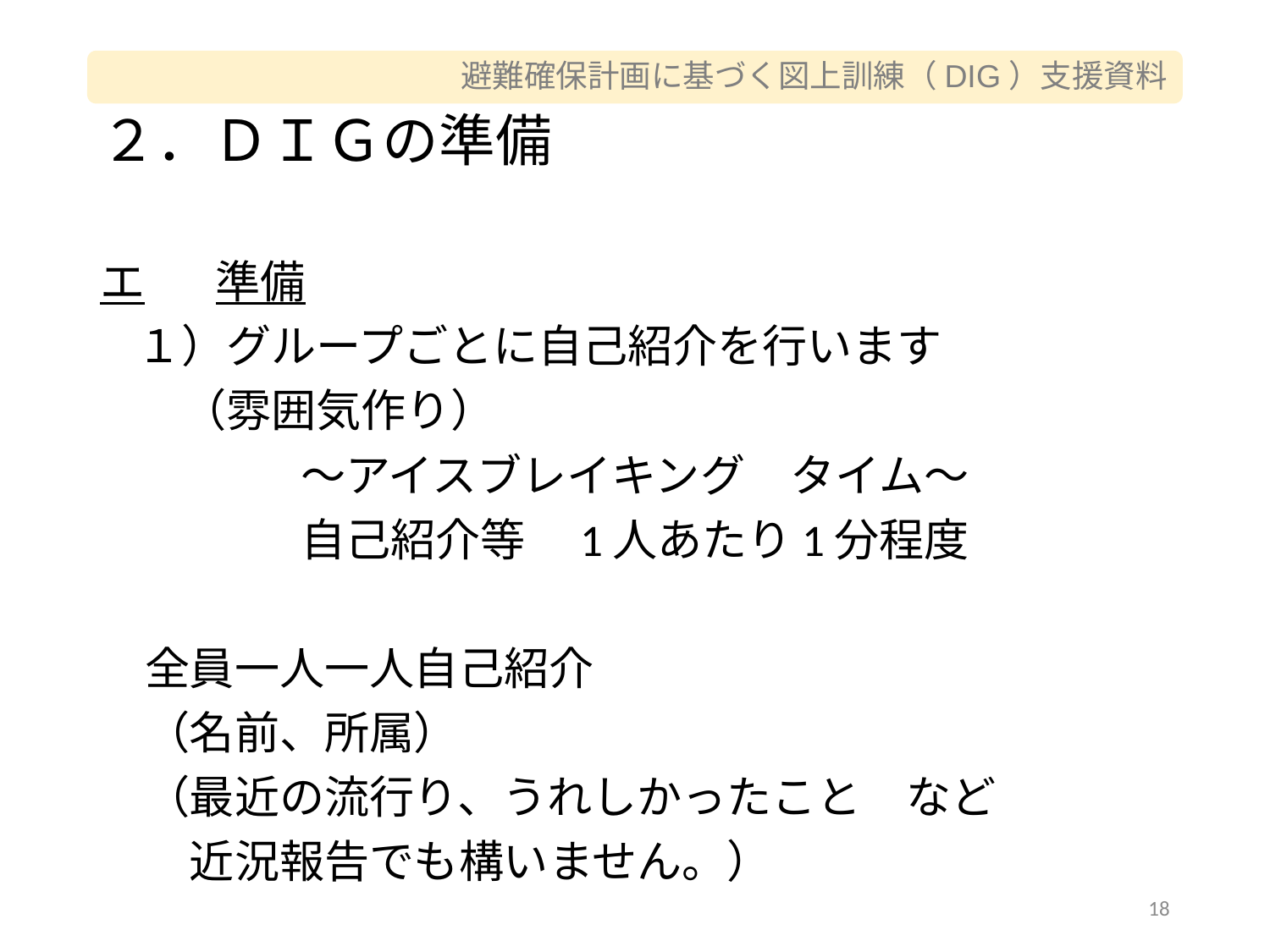

# ２．ＤＩＧの準備
エ	準備
１）グループごとに自己紹介を行います
　（雰囲気作り）
～アイスブレイキング　タイム～
自己紹介等　1人あたり1分程度

　全員一人一人自己紹介
　（名前、所属）
　（最近の流行り、うれしかったこと　など
　　近況報告でも構いません。）
18